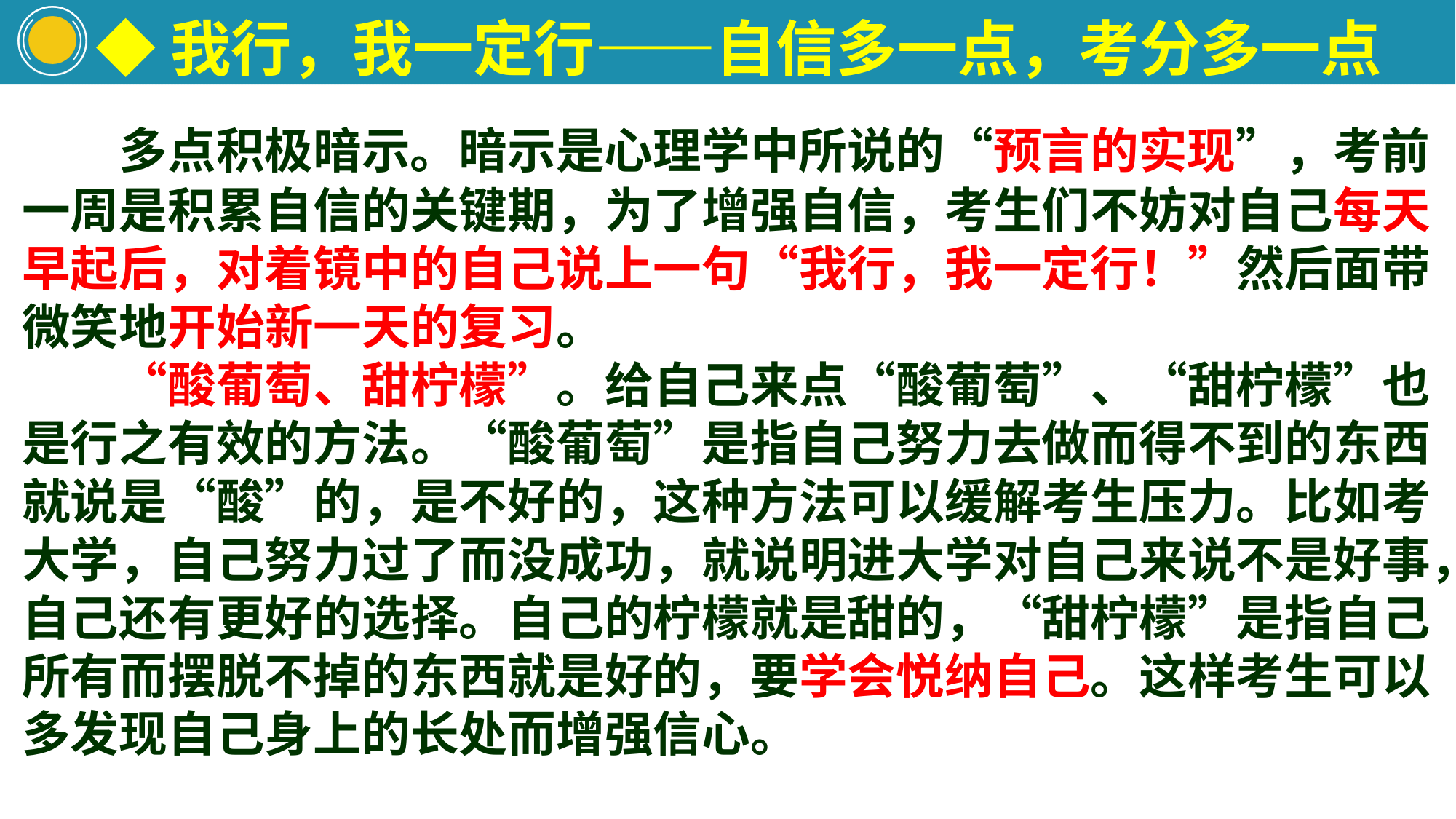

◆我行，我一定行——自信多一点，考分多一点
　　多点积极暗示。暗示是心理学中所说的“预言的实现”，考前一周是积累自信的关键期，为了增强自信，考生们不妨对自己每天早起后，对着镜中的自己说上一句“我行，我一定行！”然后面带微笑地开始新一天的复习。
　　“酸葡萄、甜柠檬”。给自己来点“酸葡萄”、“甜柠檬”也是行之有效的方法。“酸葡萄”是指自己努力去做而得不到的东西就说是“酸”的，是不好的，这种方法可以缓解考生压力。比如考大学，自己努力过了而没成功，就说明进大学对自己来说不是好事，自己还有更好的选择。自己的柠檬就是甜的，“甜柠檬”是指自己所有而摆脱不掉的东西就是好的，要学会悦纳自己。这样考生可以多发现自己身上的长处而增强信心。